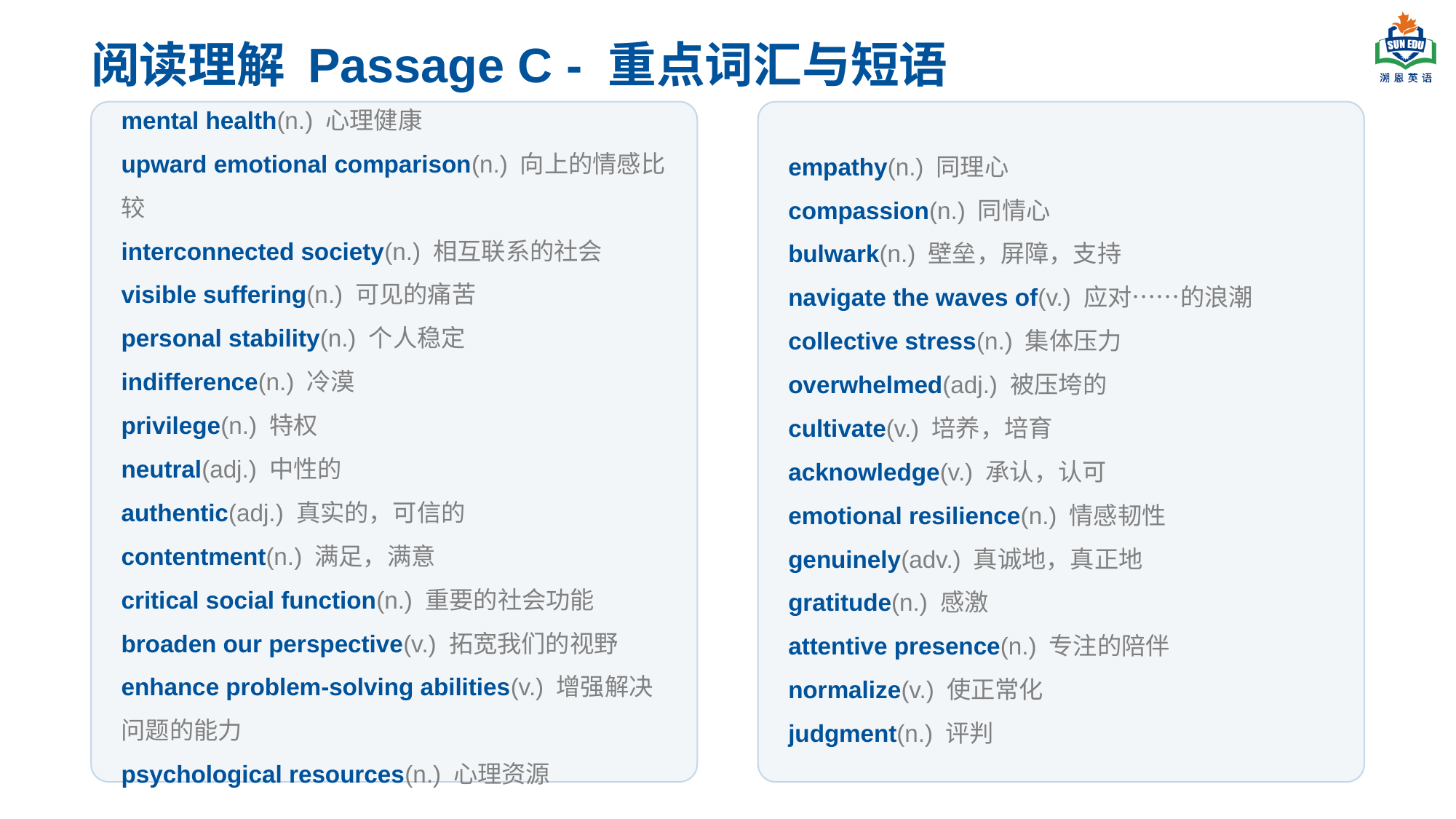

阅读理解 Passage C - 重点词汇与短语

mental health(n.) 心理健康
upward emotional comparison(n.) 向上的情感比较
interconnected society(n.) 相互联系的社会
visible suffering(n.) 可见的痛苦
personal stability(n.) 个人稳定
indifference(n.) 冷漠
privilege(n.) 特权
neutral(adj.) 中性的
authentic(adj.) 真实的，可信的
contentment(n.) 满足，满意
critical social function(n.) 重要的社会功能
broaden our perspective(v.) 拓宽我们的视野
enhance problem-solving abilities(v.) 增强解决问题的能力
psychological resources(n.) 心理资源
empathy(n.) 同理心
compassion(n.) 同情心
bulwark(n.) 壁垒，屏障，支持
navigate the waves of(v.) 应对……的浪潮
collective stress(n.) 集体压力
overwhelmed(adj.) 被压垮的
cultivate(v.) 培养，培育
acknowledge(v.) 承认，认可
emotional resilience(n.) 情感韧性
genuinely(adv.) 真诚地，真正地
gratitude(n.) 感激
attentive presence(n.) 专注的陪伴
normalize(v.) 使正常化
judgment(n.) 评判